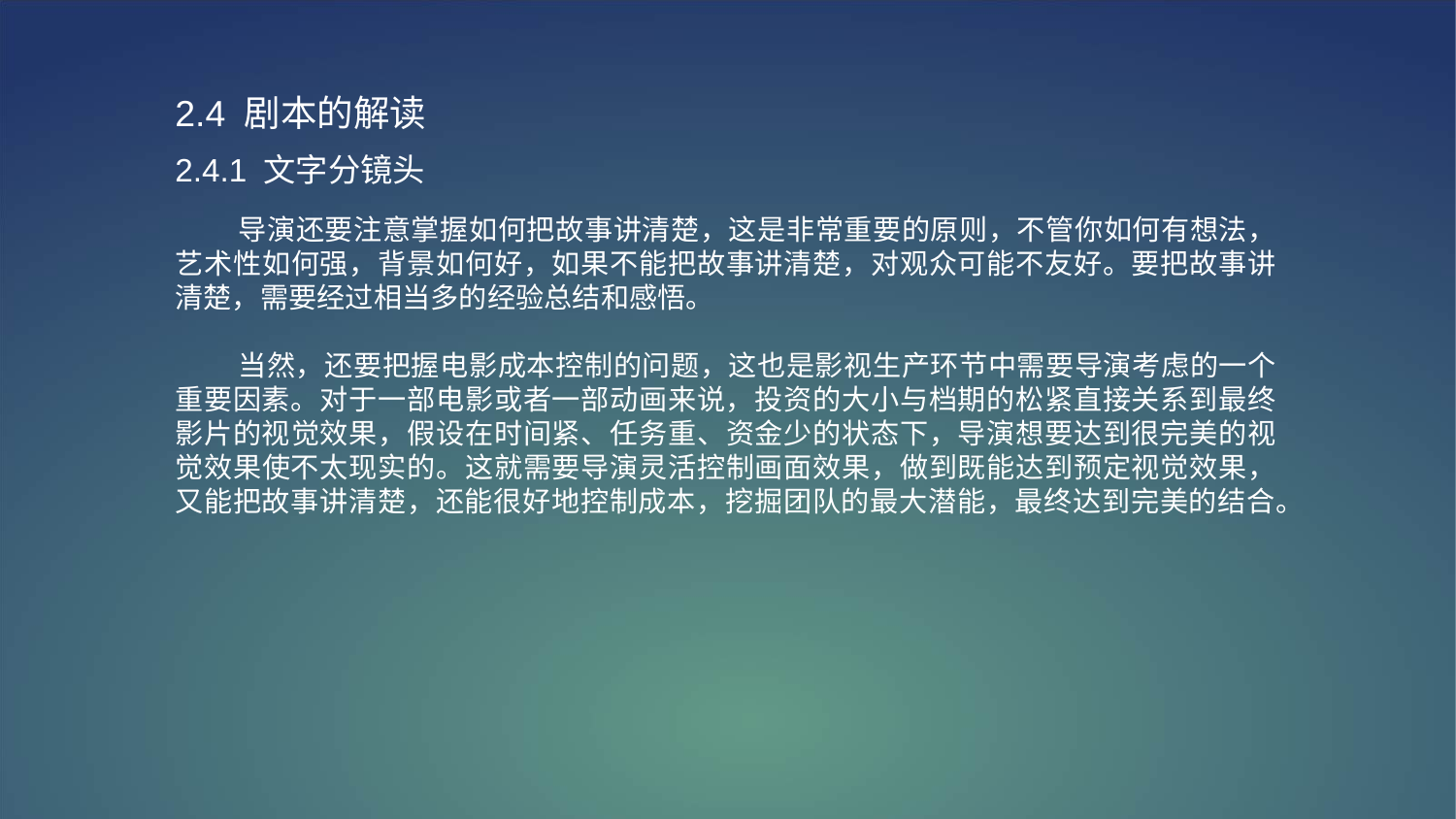

2.4 剧本的解读
2.4.1 文字分镜头
  导演还要注意掌握如何把故事讲清楚，这是非常重要的原则，不管你如何有想法，艺术性如何强，背景如何好，如果不能把故事讲清楚，对观众可能不友好。要把故事讲清楚，需要经过相当多的经验总结和感悟。

  当然，还要把握电影成本控制的问题，这也是影视生产环节中需要导演考虑的一个重要因素。对于一部电影或者一部动画来说，投资的大小与档期的松紧直接关系到最终影片的视觉效果，假设在时间紧、任务重、资金少的状态下，导演想要达到很完美的视觉效果使不太现实的。这就需要导演灵活控制画面效果，做到既能达到预定视觉效果，又能把故事讲清楚，还能很好地控制成本，挖掘团队的最大潜能，最终达到完美的结合。